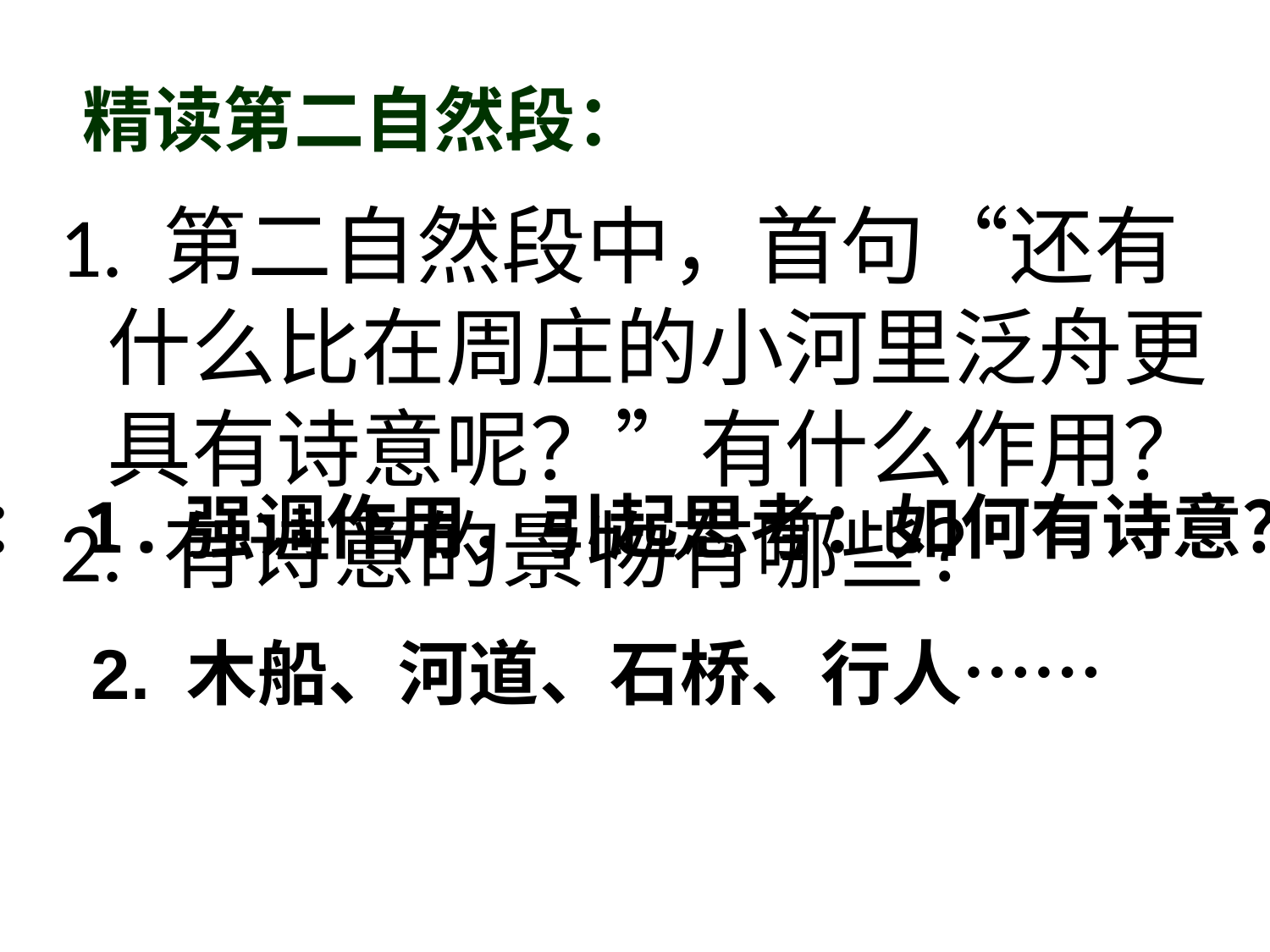

# 精读第二自然段：
1. 第二自然段中，首句“还有什么比在周庄的小河里泛舟更具有诗意呢？”有什么作用？
2. 有诗意的景物有哪些？

答： 1.强调作用，引起思考：如何有诗意？
2. 木船、河道、石桥、行人……